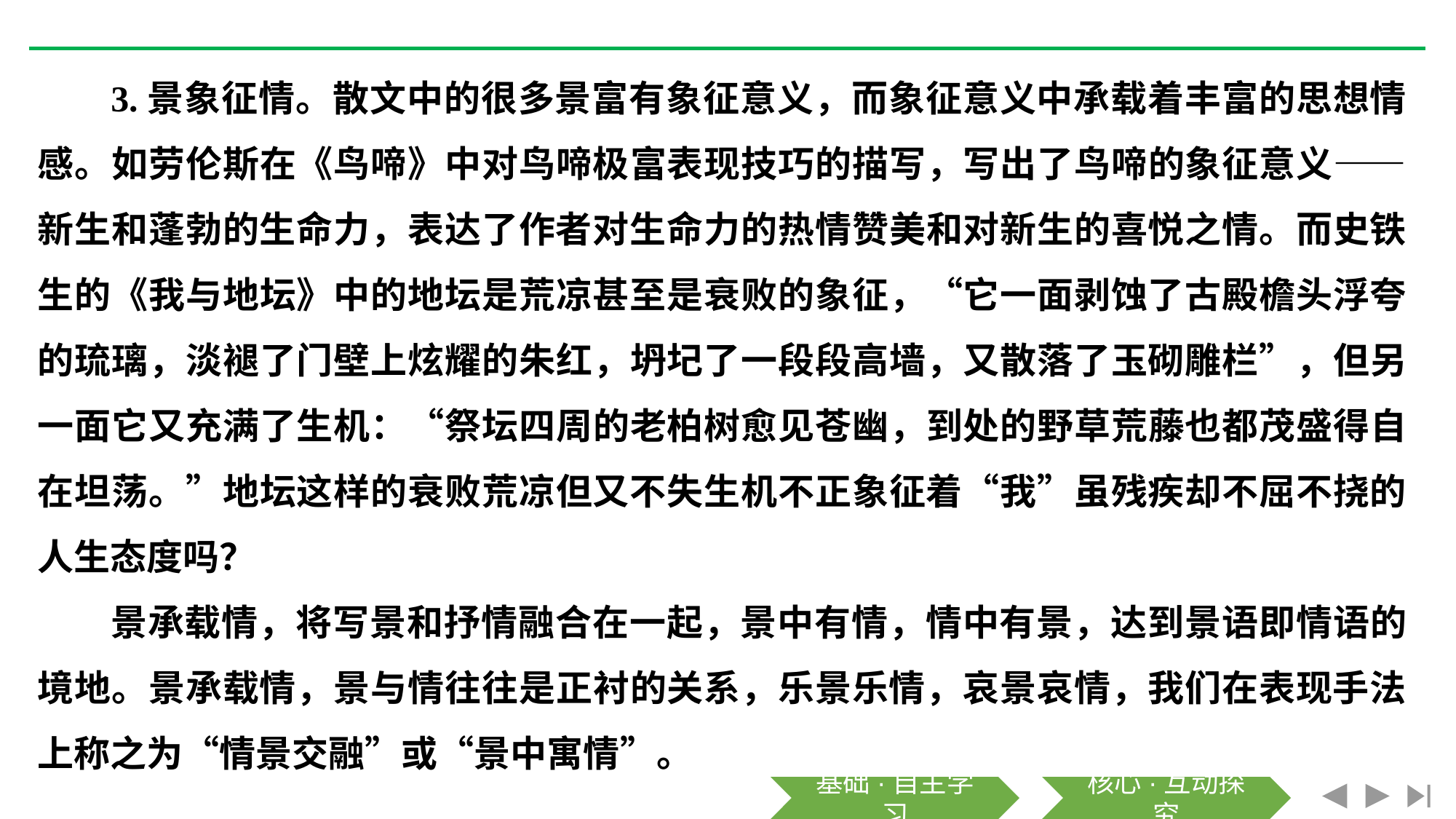

3.景象征情。散文中的很多景富有象征意义，而象征意义中承载着丰富的思想情感。如劳伦斯在《鸟啼》中对鸟啼极富表现技巧的描写，写出了鸟啼的象征意义——新生和蓬勃的生命力，表达了作者对生命力的热情赞美和对新生的喜悦之情。而史铁生的《我与地坛》中的地坛是荒凉甚至是衰败的象征，“它一面剥蚀了古殿檐头浮夸的琉璃，淡褪了门壁上炫耀的朱红，坍圮了一段段高墙，又散落了玉砌雕栏”，但另一面它又充满了生机：“祭坛四周的老柏树愈见苍幽，到处的野草荒藤也都茂盛得自在坦荡。”地坛这样的衰败荒凉但又不失生机不正象征着“我”虽残疾却不屈不挠的人生态度吗？
景承载情，将写景和抒情融合在一起，景中有情，情中有景，达到景语即情语的境地。景承载情，景与情往往是正衬的关系，乐景乐情，哀景哀情，我们在表现手法上称之为“情景交融”或“景中寓情”。